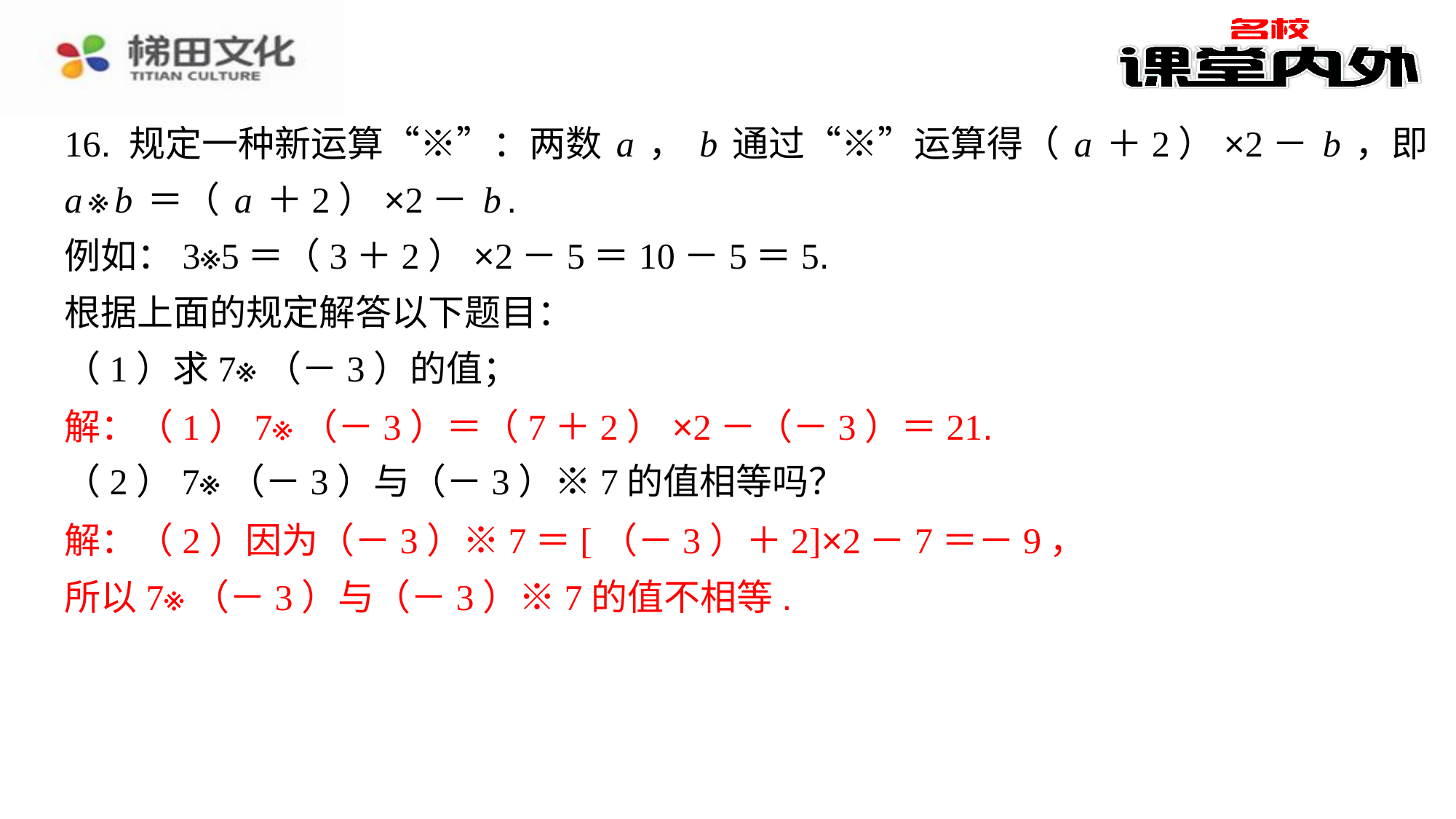

16. 规定一种新运算“※”：两数a，b通过“※”运算得（a＋2）×2－b，即
a※b＝（a＋2）×2－b.
例如：3※5＝（3＋2）×2－5＝10－5＝5.
根据上面的规定解答以下题目：
（1）求7※（－3）的值；
解：（1）7※（－3）＝（7＋2）×2－（－3）＝21.
（2）7※（－3）与（－3）※7的值相等吗？
解：（2）因为（－3）※7＝[（－3）＋2]×2－7＝－9，
所以7※（－3）与（－3）※7的值不相等.
解：（1）7※（－3）＝（7＋2）×2－（－3）＝21.
解：（2）因为（－3）※7＝[（－3）＋2]×2－7＝－9，
所以7※（－3）与（－3）※7的值不相等.